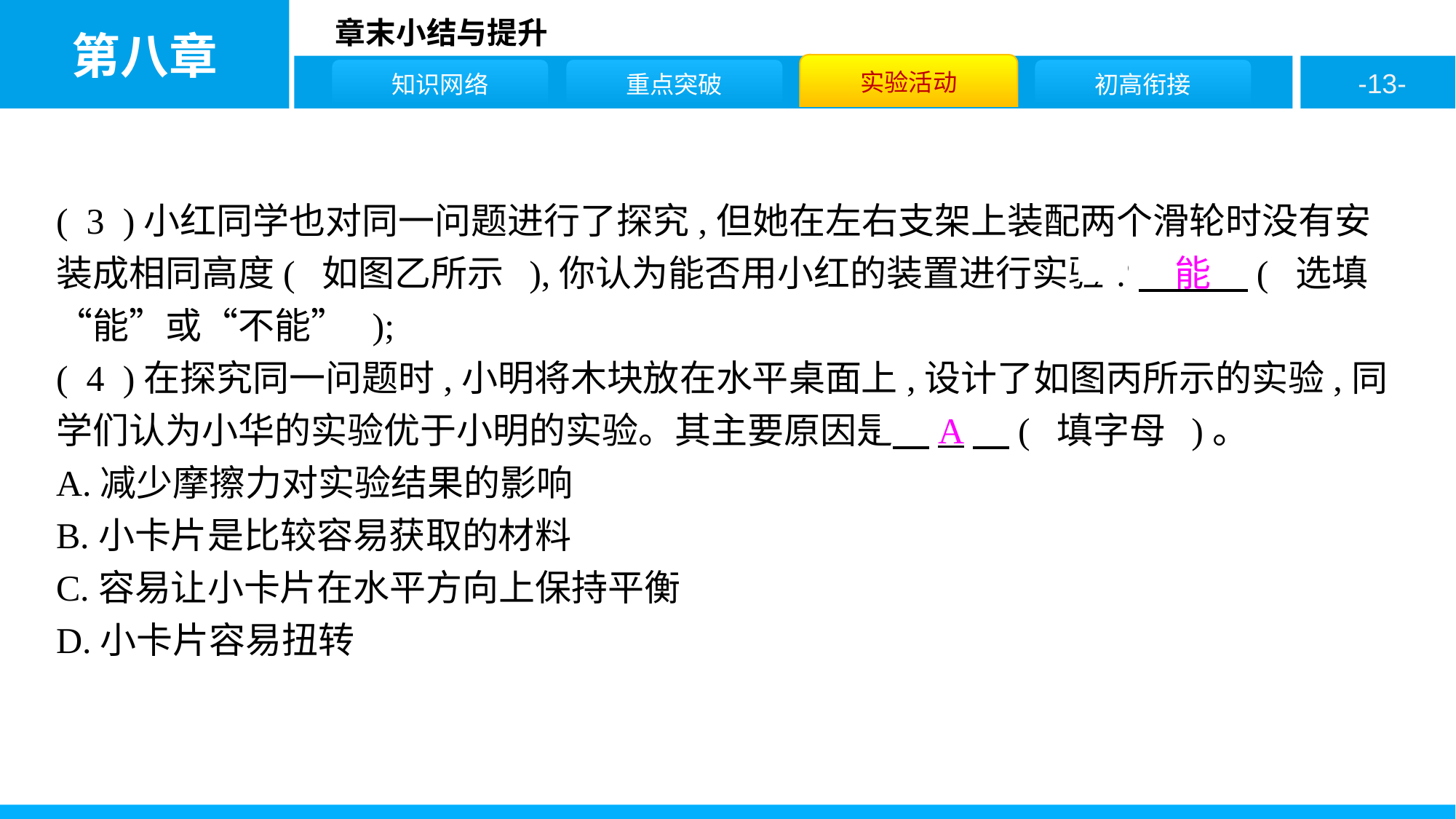

(  3  )小红同学也对同一问题进行了探究,但她在左右支架上装配两个滑轮时没有安装成相同高度(  如图乙所示  ),你认为能否用小红的装置进行实验?　能　(  选填“能”或“不能”  );
(  4  )在探究同一问题时,小明将木块放在水平桌面上,设计了如图丙所示的实验,同学们认为小华的实验优于小明的实验。其主要原因是　A　(  填字母  )。
A.减少摩擦力对实验结果的影响
B.小卡片是比较容易获取的材料
C.容易让小卡片在水平方向上保持平衡
D.小卡片容易扭转